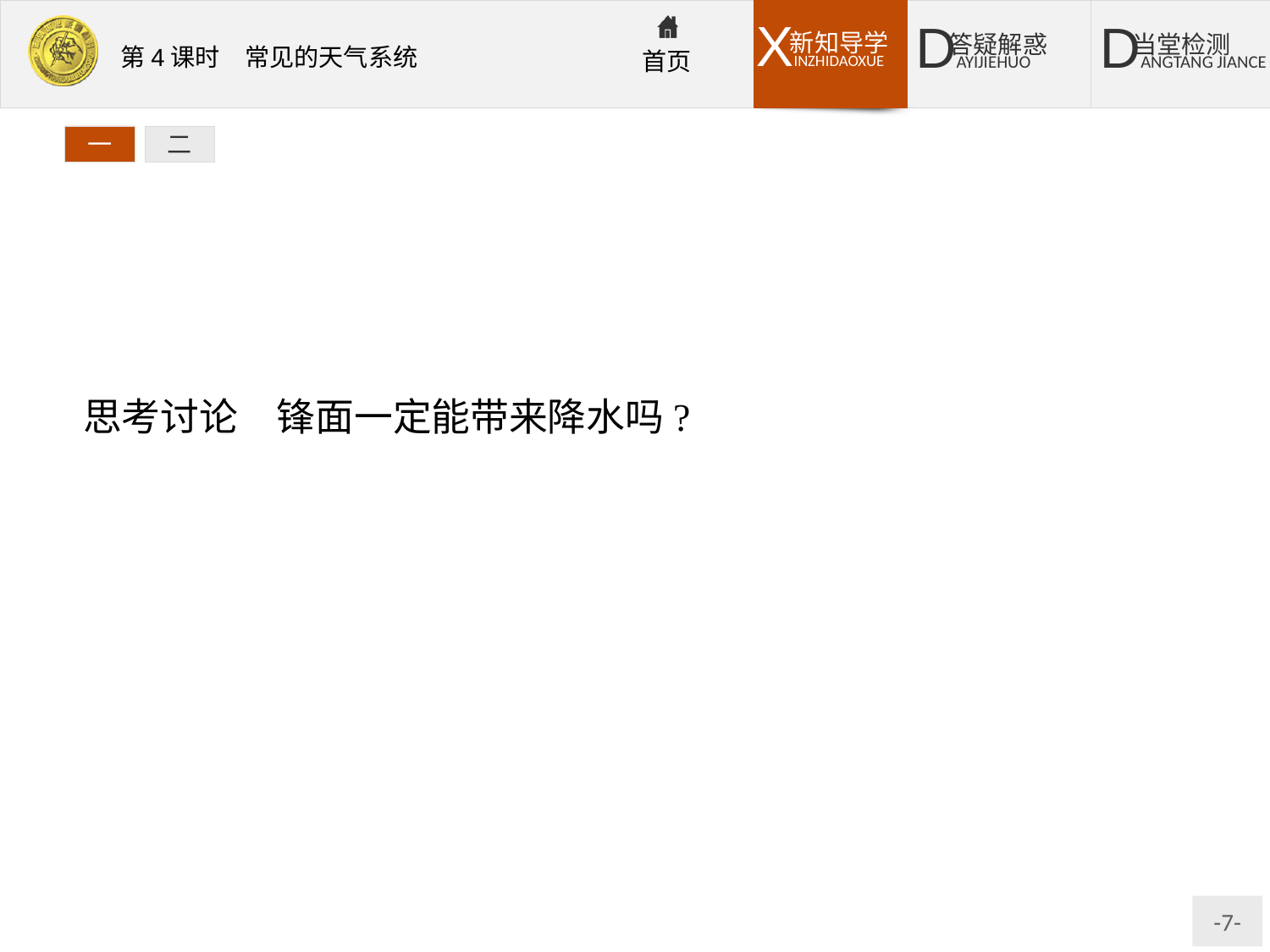

一
二
思考讨论　锋面一定能带来降水吗?
提示:各种锋面都可能带来降水,但并不是所有的锋面均能形成降水,如果暖气团水汽含量少,在沿锋面上升过程中未达到饱和状态,则无法形成降水,如北方冬春季节的沙尘暴天气。